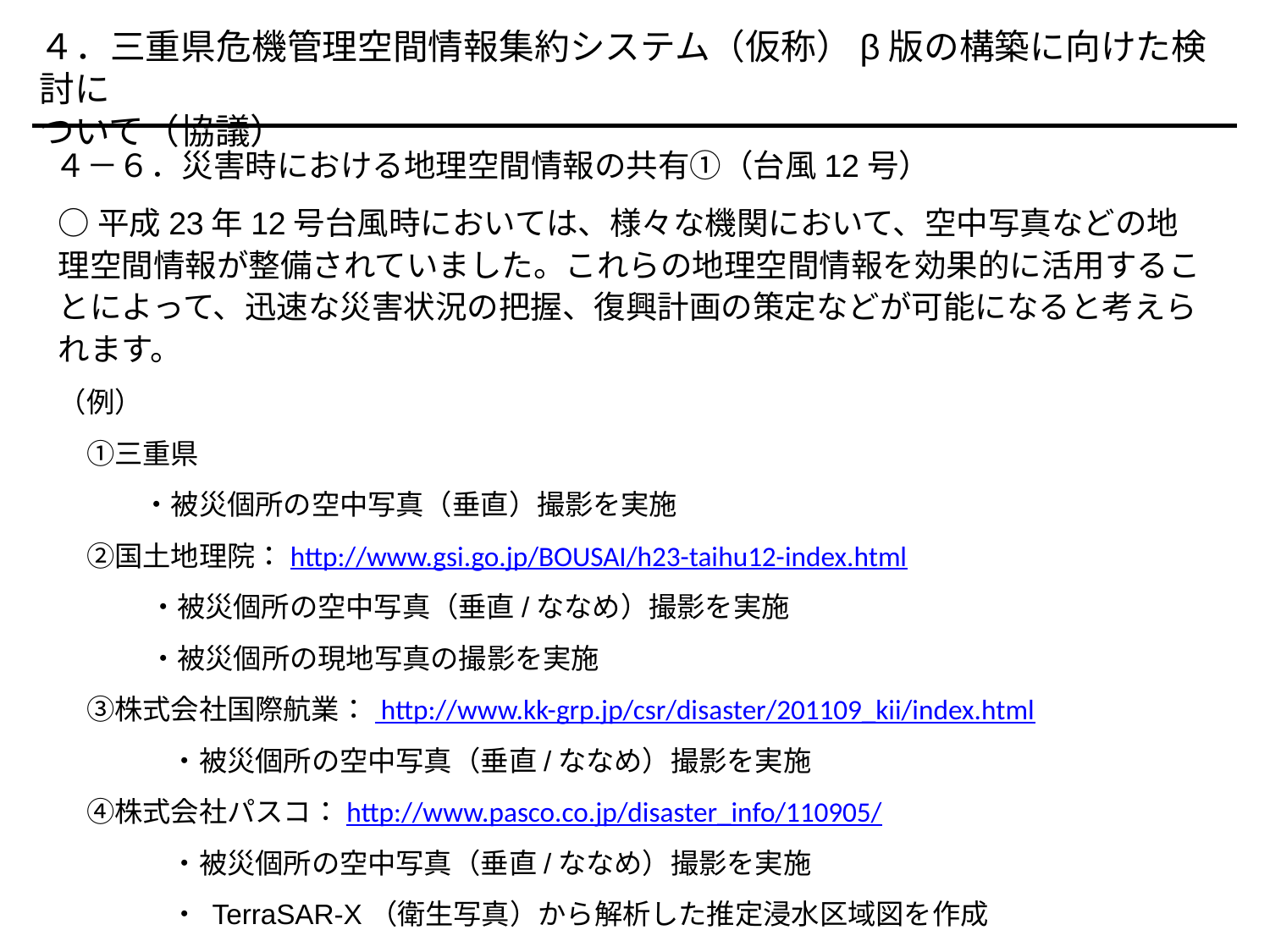

４．三重県危機管理空間情報集約システム（仮称）β版の構築に向けた検討に
ついて（協議）
　４－６．災害時における地理空間情報の共有①（台風12号）
○平成23年12号台風時においては、様々な機関において、空中写真などの地理空間情報が整備されていました。これらの地理空間情報を効果的に活用することによって、迅速な災害状況の把握、復興計画の策定などが可能になると考えられます。
（例）
　①三重県
　　　・被災個所の空中写真（垂直）撮影を実施
　②国土地理院：http://www.gsi.go.jp/BOUSAI/h23-taihu12-index.html
　　　 ・被災個所の空中写真（垂直/ななめ）撮影を実施
　　　 ・被災個所の現地写真の撮影を実施
　③株式会社国際航業： http://www.kk-grp.jp/csr/disaster/201109_kii/index.html
　　　　・被災個所の空中写真（垂直/ななめ）撮影を実施
　④株式会社パスコ：http://www.pasco.co.jp/disaster_info/110905/
　　　　・被災個所の空中写真（垂直/ななめ）撮影を実施
　　　　・ TerraSAR-X（衛生写真）から解析した推定浸水区域図を作成